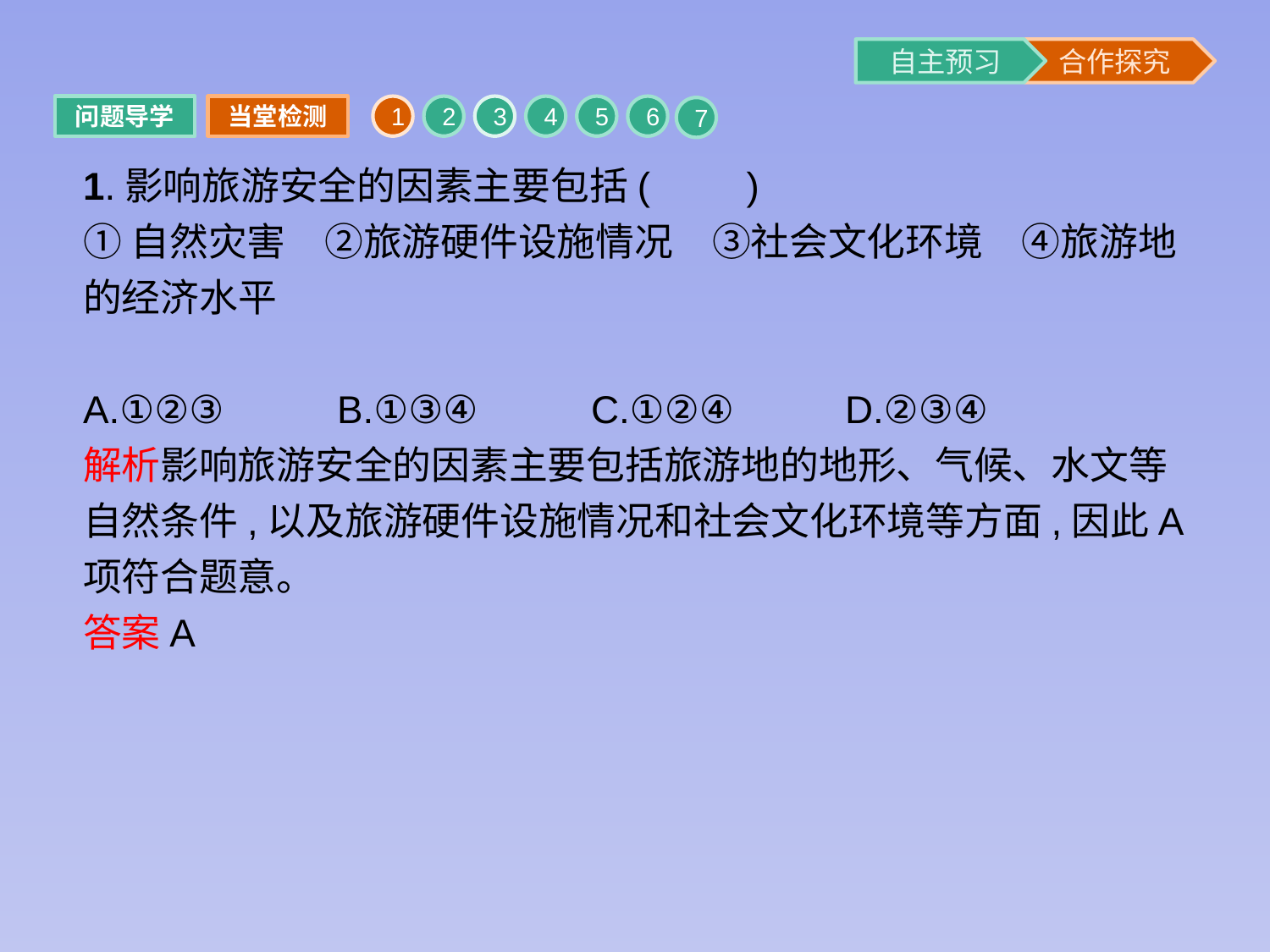

问题导学
当堂检测
1
2
3
4
5
6
7
1.影响旅游安全的因素主要包括(　　)
①自然灾害　②旅游硬件设施情况　③社会文化环境　④旅游地的经济水平

A.①②③	B.①③④	C.①②④	D.②③④
解析影响旅游安全的因素主要包括旅游地的地形、气候、水文等自然条件,以及旅游硬件设施情况和社会文化环境等方面,因此A项符合题意。
答案A